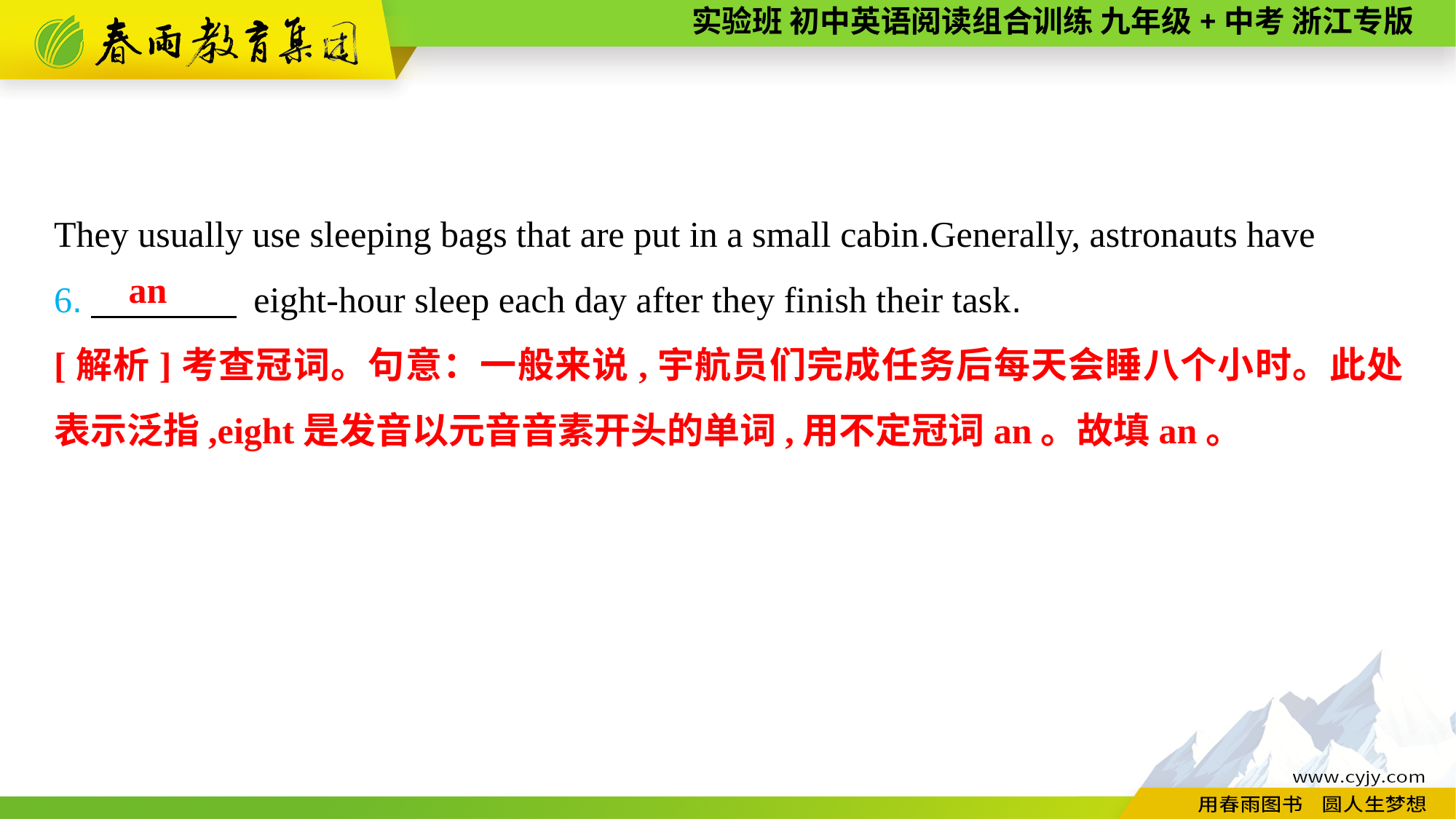

They usually use sleeping bags that are put in a small cabin.Generally, astronauts have
6.　　　　 eight-hour sleep each day after they finish their task.
an
[解析]考查冠词。句意：一般来说,宇航员们完成任务后每天会睡八个小时。此处表示泛指,eight是发音以元音音素开头的单词,用不定冠词an。故填an。